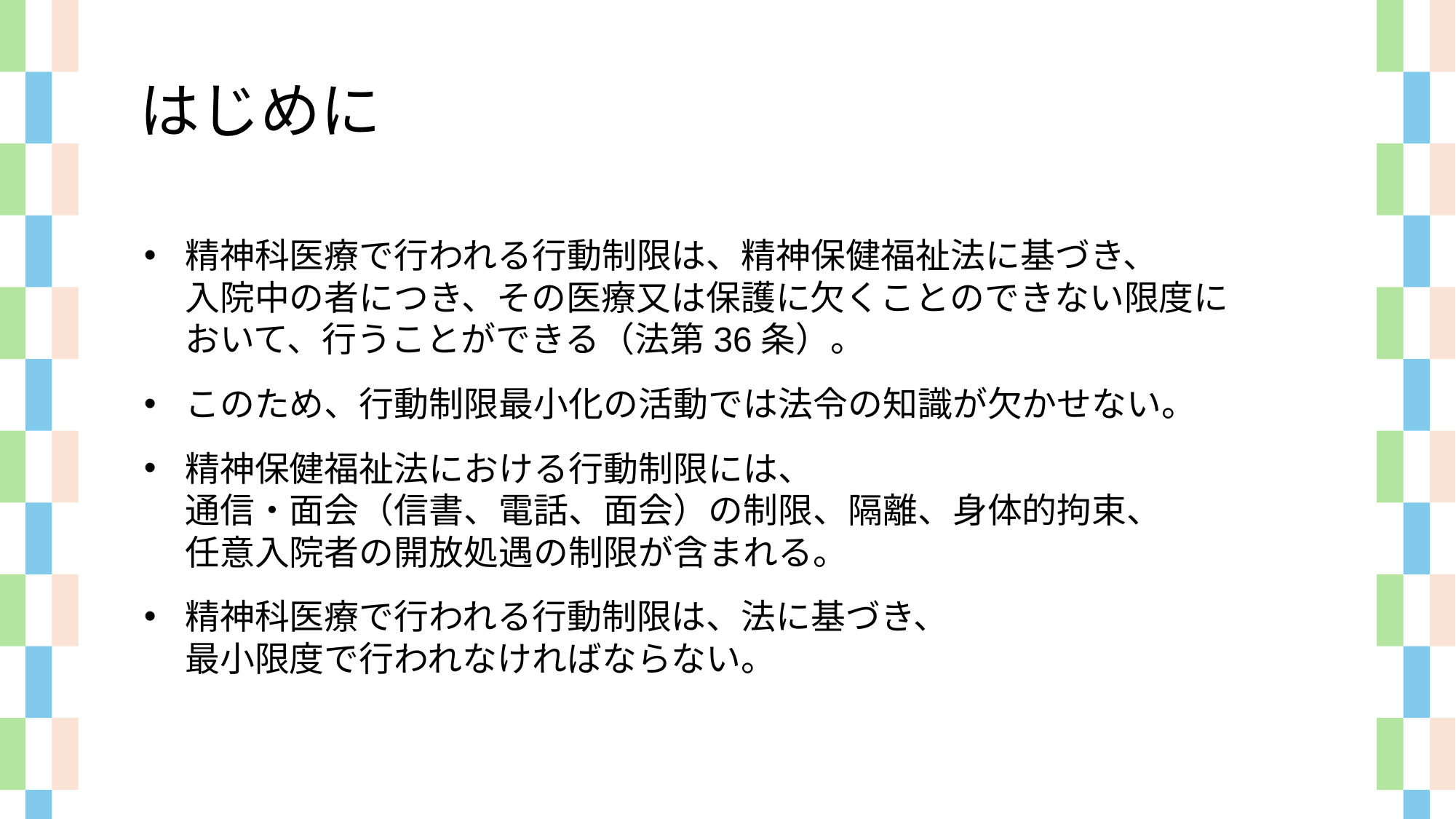

はじめに
精神科医療で行われる行動制限は、精神保健福祉法に基づき、
入院中の者につき、その医療又は保護に欠くことのできない限度に
おいて、行うことができる（法第36条）。
このため、行動制限最小化の活動では法令の知識が欠かせない。
精神保健福祉法における行動制限には、
通信・面会（信書、電話、面会）の制限、隔離、身体的拘束、
任意入院者の開放処遇の制限が含まれる。
精神科医療で行われる行動制限は、法に基づき、
最小限度で行われなければならない。